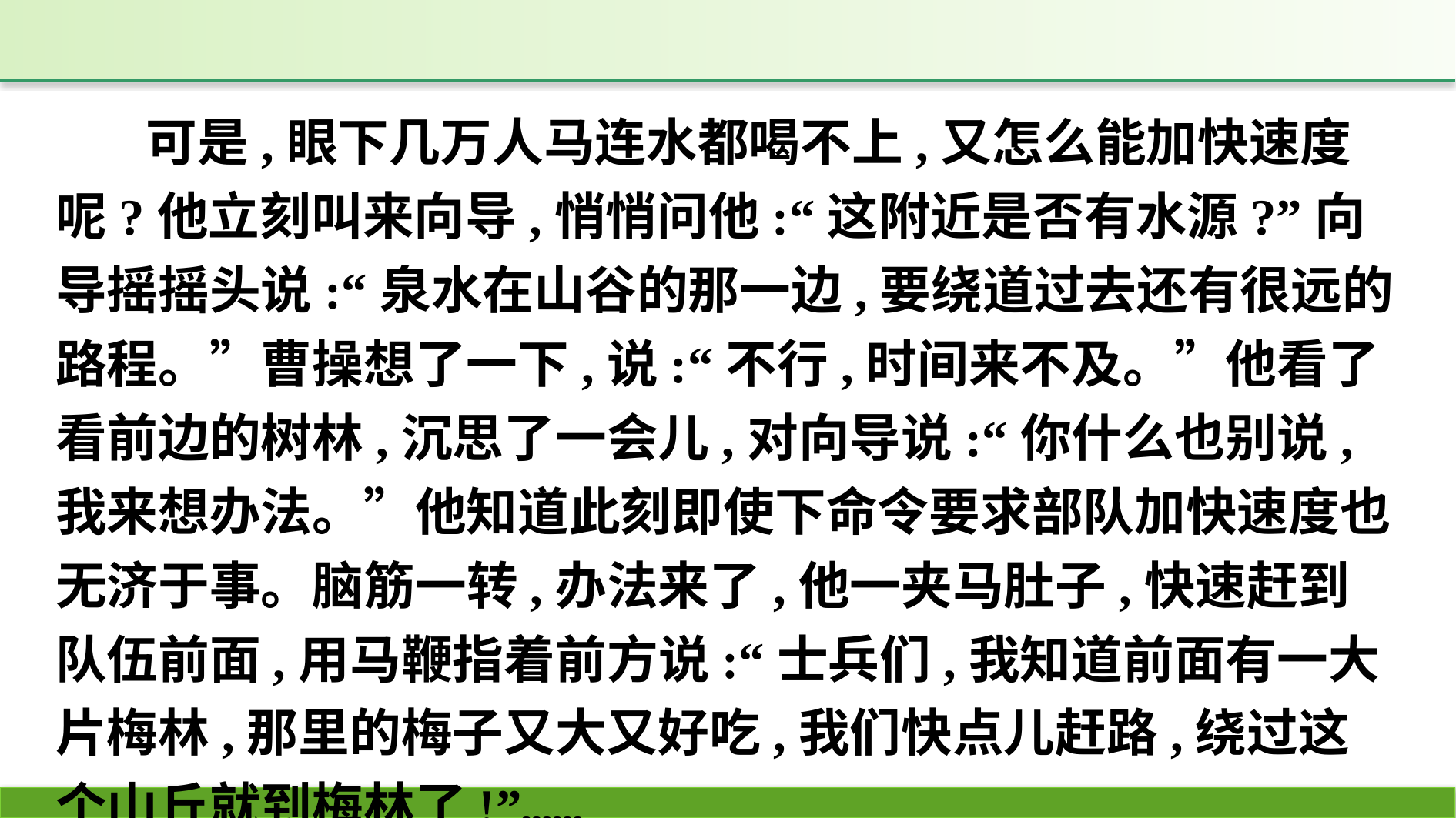

可是,眼下几万人马连水都喝不上,又怎么能加快速度呢?他立刻叫来向导,悄悄问他:“这附近是否有水源?”向导摇摇头说:“泉水在山谷的那一边,要绕道过去还有很远的路程。”曹操想了一下,说:“不行,时间来不及。”他看了看前边的树林,沉思了一会儿,对向导说:“你什么也别说,我来想办法。”他知道此刻即使下命令要求部队加快速度也无济于事。脑筋一转,办法来了,他一夹马肚子,快速赶到队伍前面,用马鞭指着前方说:“士兵们,我知道前面有一大片梅林,那里的梅子又大又好吃,我们快点儿赶路,绕过这个山丘就到梅林了!”……